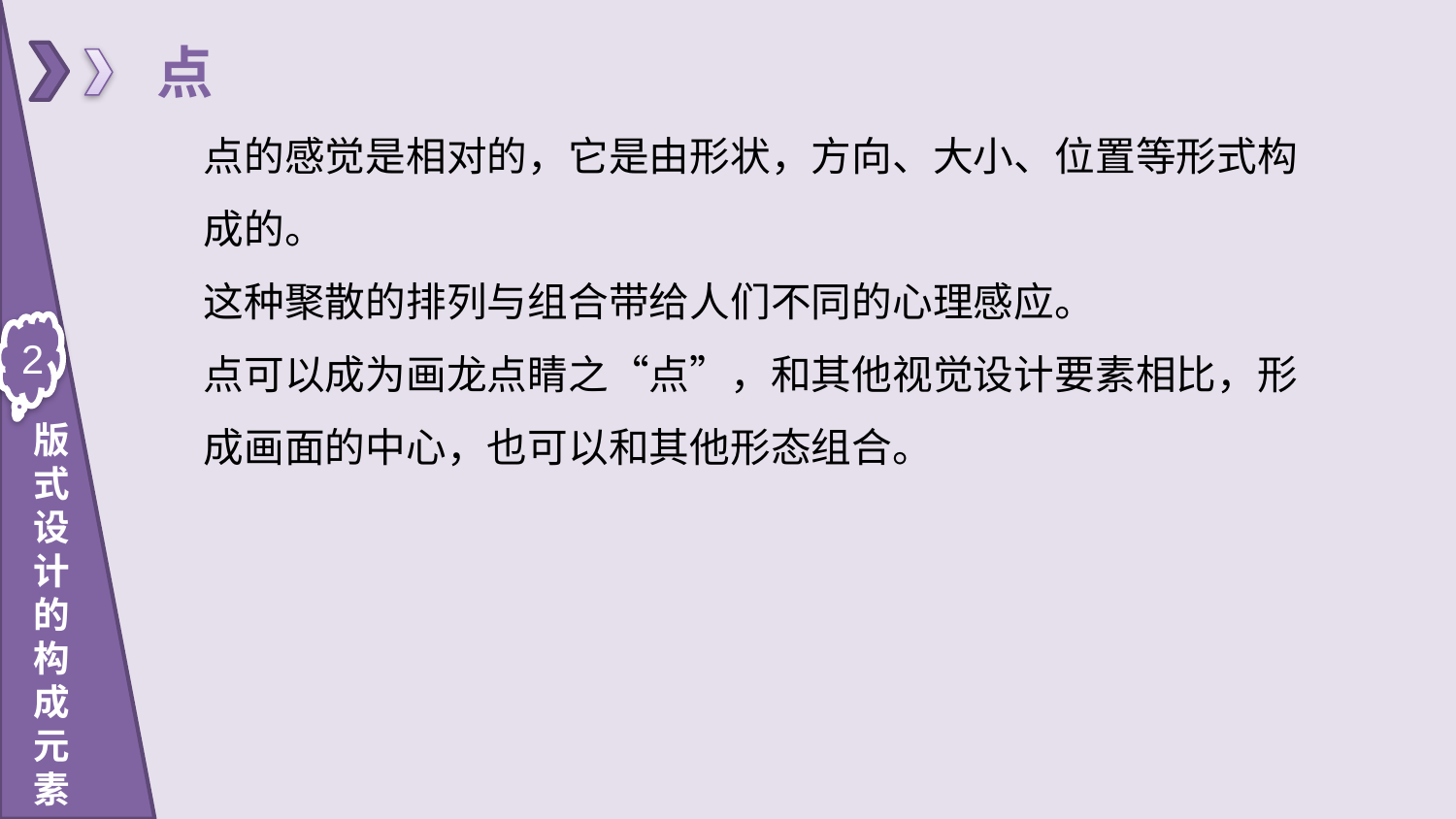

版式设计的构成元素
点

点的感觉是相对的，它是由形状，方向、大小、位置等形式构成的。
这种聚散的排列与组合带给人们不同的心理感应。
点可以成为画龙点睛之“点”，和其他视觉设计要素相比，形成画面的中心，也可以和其他形态组合。
2